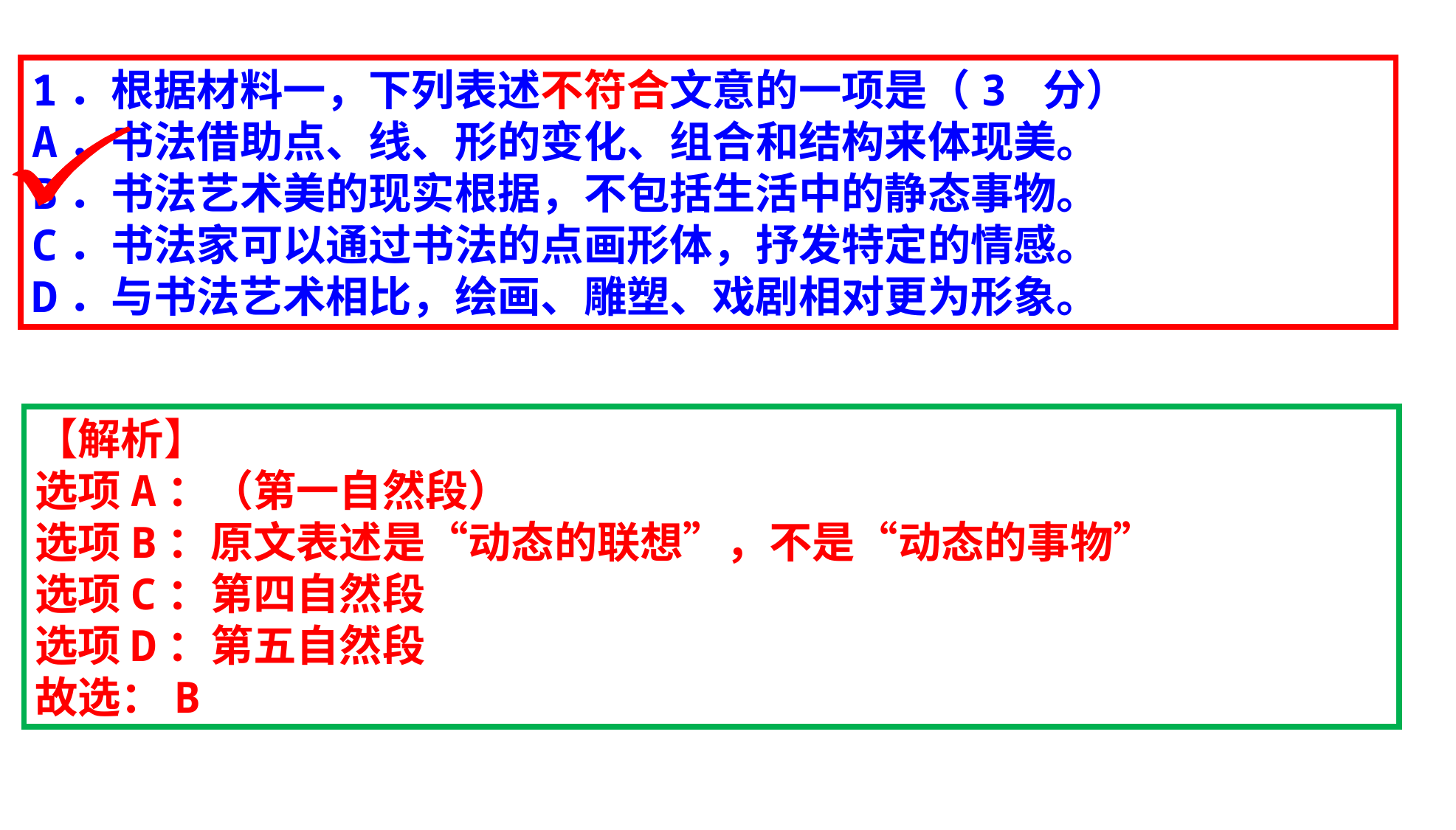

1．根据材料一，下列表述不符合文意的一项是（3 分）
A．书法借助点、线、形的变化、组合和结构来体现美。
B．书法艺术美的现实根据，不包括生活中的静态事物。
C．书法家可以通过书法的点画形体，抒发特定的情感。
D．与书法艺术相比，绘画、雕塑、戏剧相对更为形象。

【解析】
选项A：（第一自然段）
选项B：原文表述是“动态的联想”，不是“动态的事物”
选项C：第四自然段
选项D：第五自然段
故选：B